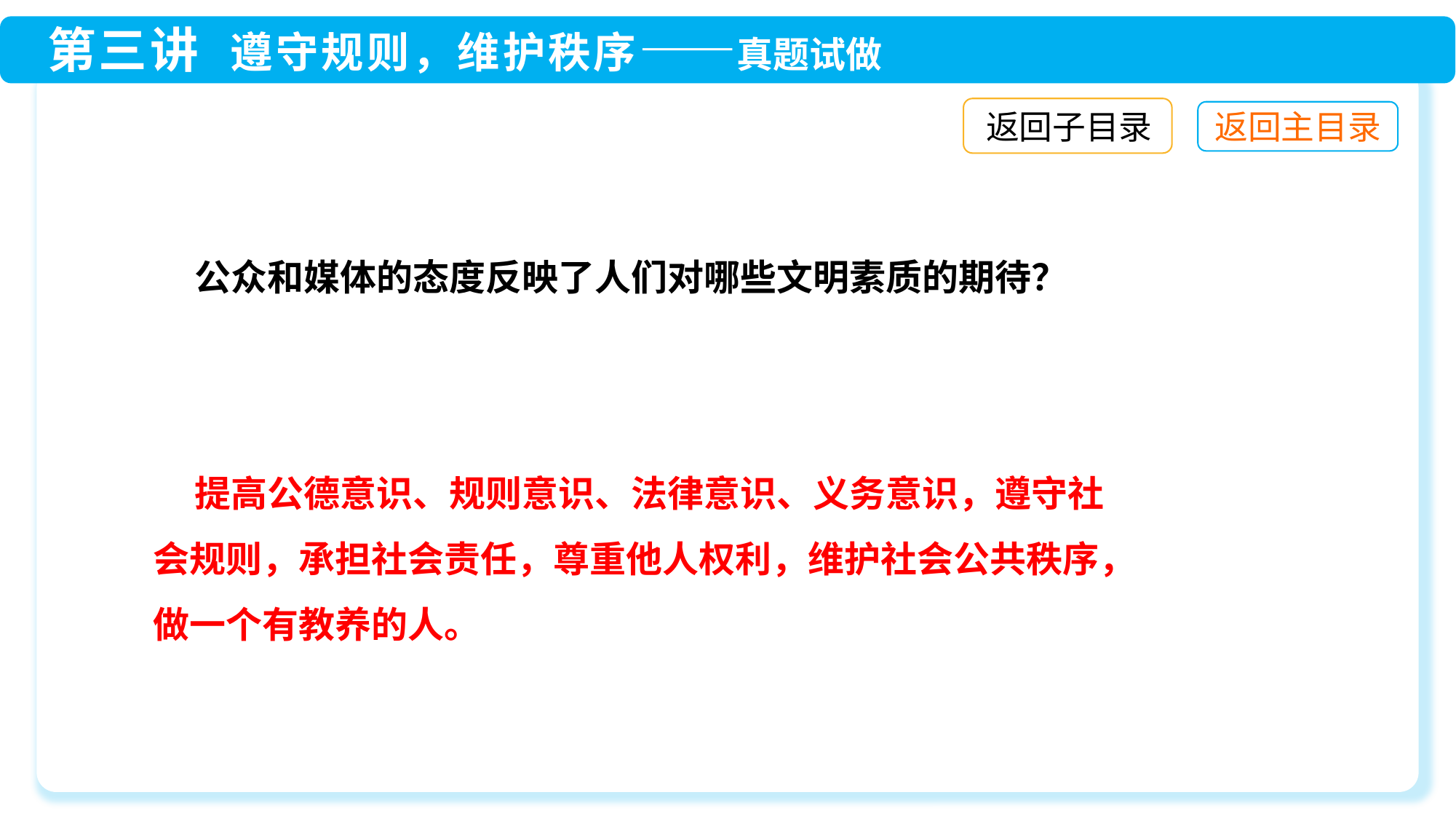

返回子目录

    公众和媒体的态度反映了人们对哪些文明素质的期待？
    提高公德意识、规则意识、法律意识、义务意识，遵守社会规则，承担社会责任，尊重他人权利，维护社会公共秩序，做一个有教养的人。